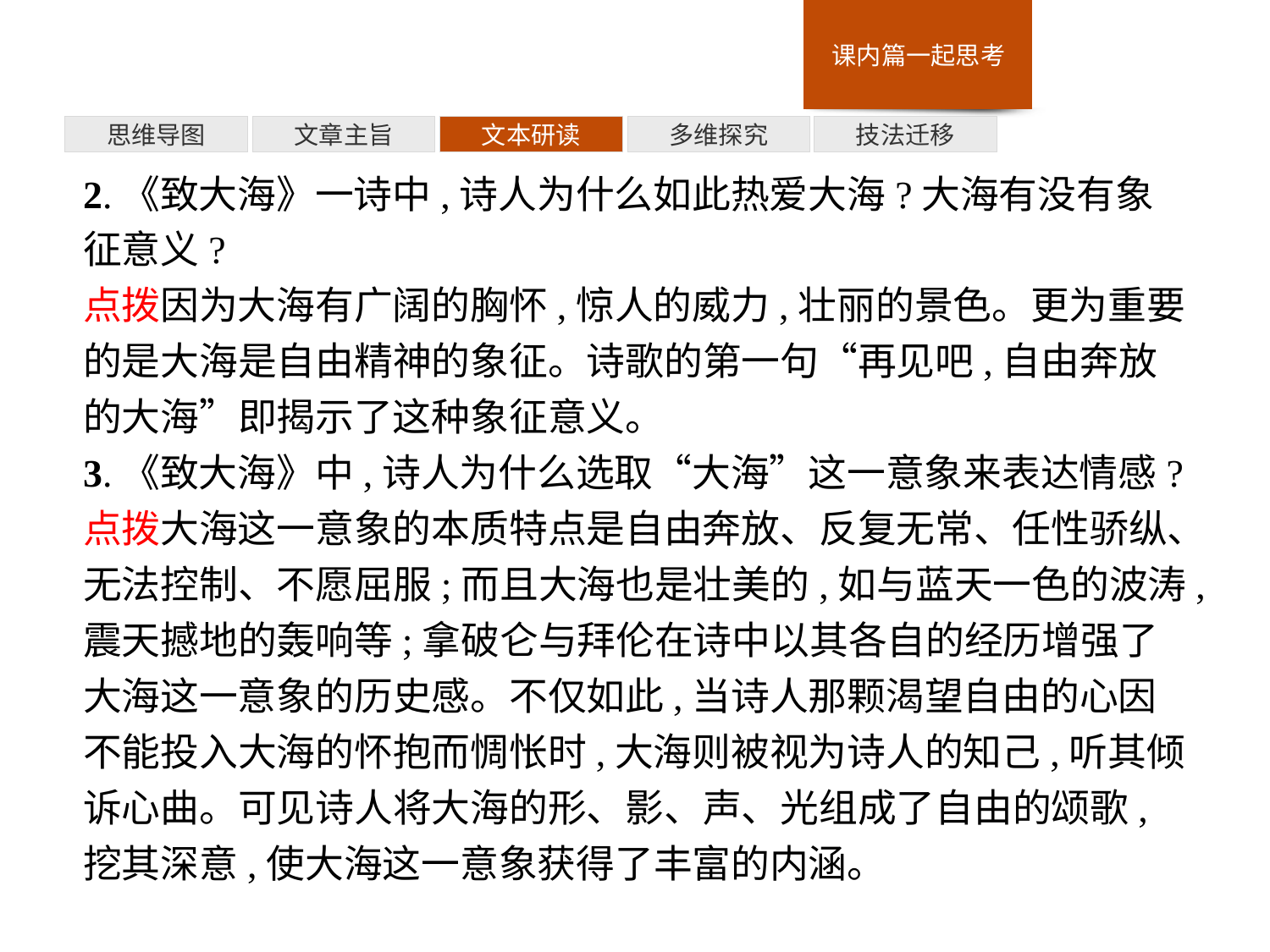

多维探究
思维导图
文章主旨
文本研读
技法迁移
2.《致大海》一诗中,诗人为什么如此热爱大海?大海有没有象征意义?
点拨因为大海有广阔的胸怀,惊人的威力,壮丽的景色。更为重要的是大海是自由精神的象征。诗歌的第一句“再见吧,自由奔放的大海”即揭示了这种象征意义。
3.《致大海》中,诗人为什么选取“大海”这一意象来表达情感?
点拨大海这一意象的本质特点是自由奔放、反复无常、任性骄纵、无法控制、不愿屈服;而且大海也是壮美的,如与蓝天一色的波涛,震天撼地的轰响等;拿破仑与拜伦在诗中以其各自的经历增强了大海这一意象的历史感。不仅如此,当诗人那颗渴望自由的心因不能投入大海的怀抱而惆怅时,大海则被视为诗人的知己,听其倾诉心曲。可见诗人将大海的形、影、声、光组成了自由的颂歌,挖其深意,使大海这一意象获得了丰富的内涵。